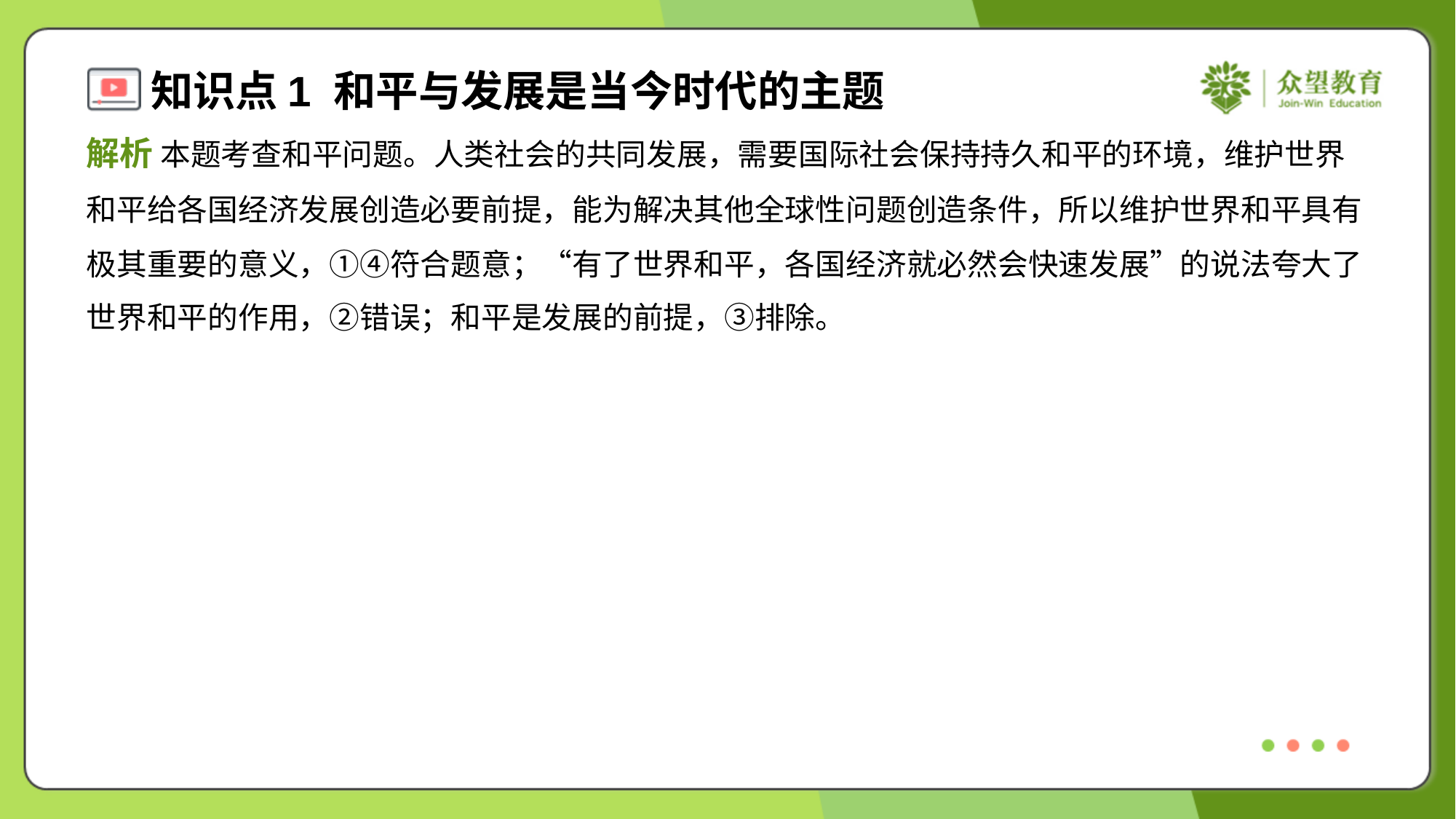

解析 本题考查和平问题。人类社会的共同发展，需要国际社会保持持久和平的环境，维护世界
和平给各国经济发展创造必要前提，能为解决其他全球性问题创造条件，所以维护世界和平具有
极其重要的意义，①④符合题意；“有了世界和平，各国经济就必然会快速发展”的说法夸大了
世界和平的作用，②错误；和平是发展的前提，③排除。